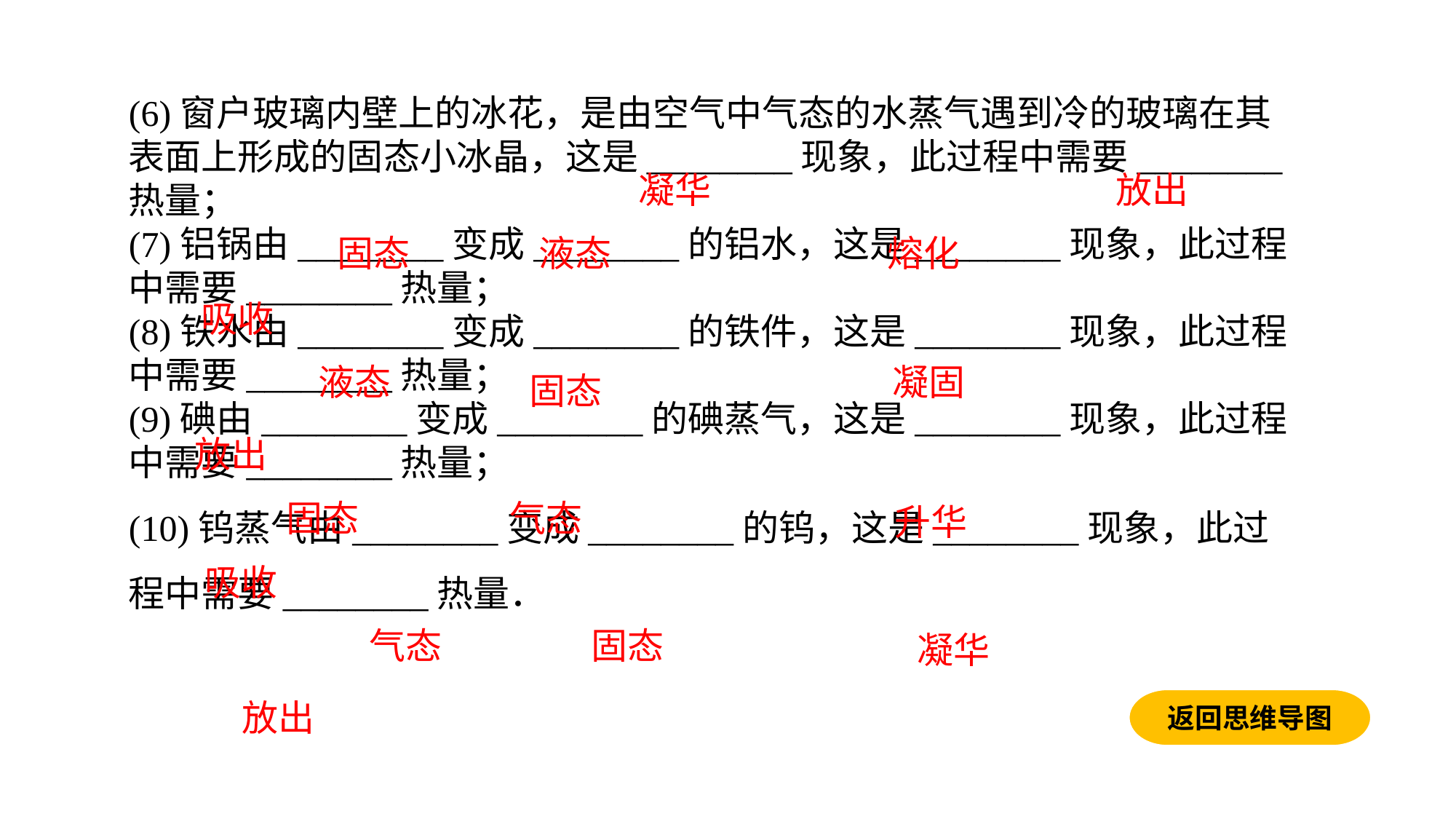

(6)窗户玻璃内壁上的冰花，是由空气中气态的水蒸气遇到冷的玻璃在其表面上形成的固态小冰晶，这是________现象，此过程中需要________热量；(7)铝锅由________变成________的铝水，这是________现象，此过程中需要________热量；(8)铁水由________变成________的铁件，这是________现象，此过程中需要________热量；(9)碘由________变成________的碘蒸气，这是________现象，此过程中需要________热量；(10)钨蒸气由________变成________的钨，这是________现象，此过程中需要________热量．
凝华
放出
固态
液态
熔化
吸收
液态
凝固
　固态
放出
固态
气态
升华
吸收
气态
固态
凝华
返回思维导图
放出